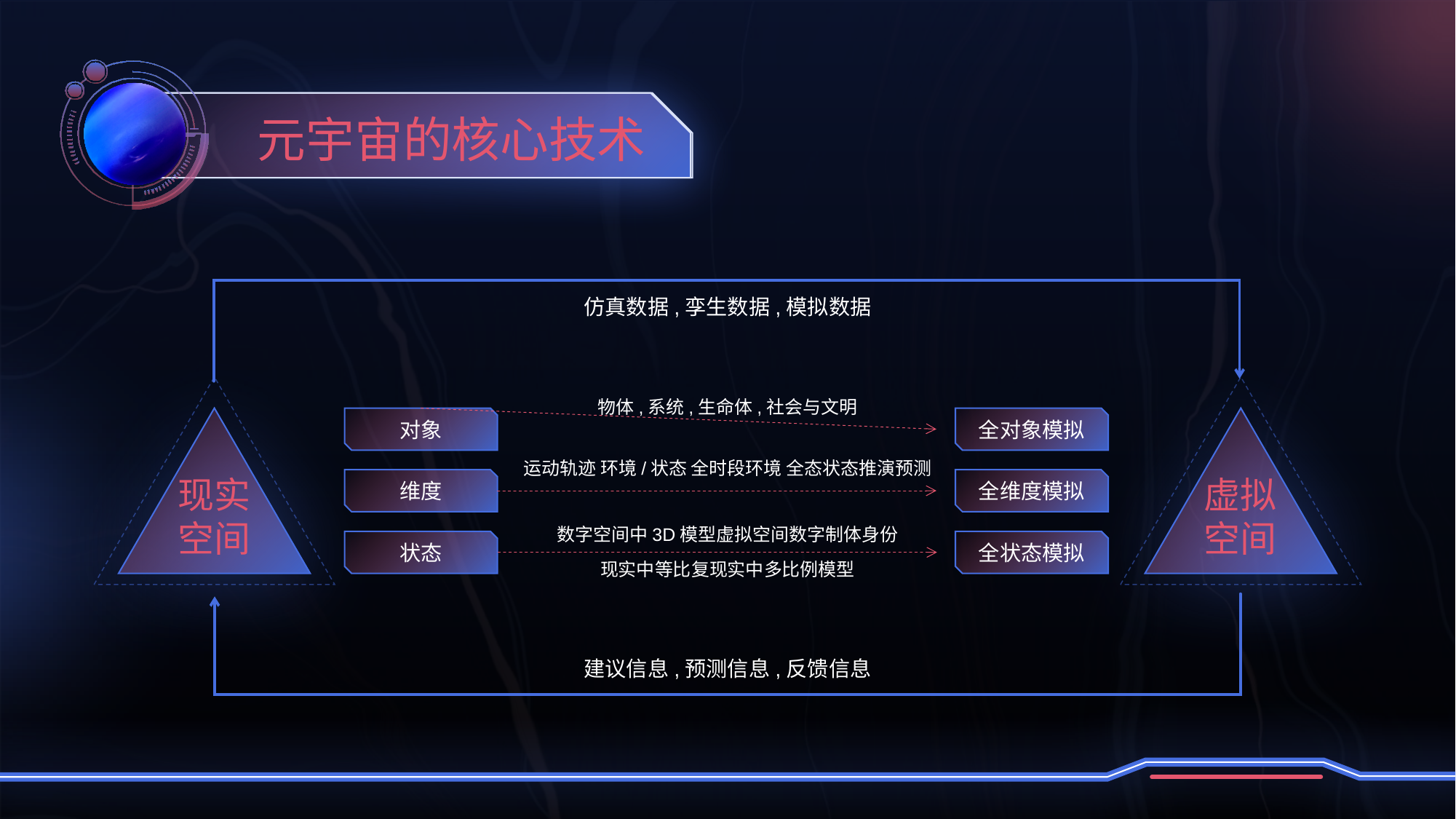

元宇宙的核心技术

仿真数据,孪生数据,模拟数据

物体,系统,生命体,社会与文明

对象
全对象模拟
运动轨迹 环境/状态 全时段环境 全态状态推演预测

现实
空间
虚拟
空间
维度
全维度模拟
数字空间中3D模型虚拟空间数字制体身份

状态
全状态模拟
现实中等比复现实中多比例模型

建议信息,预测信息,反馈信息